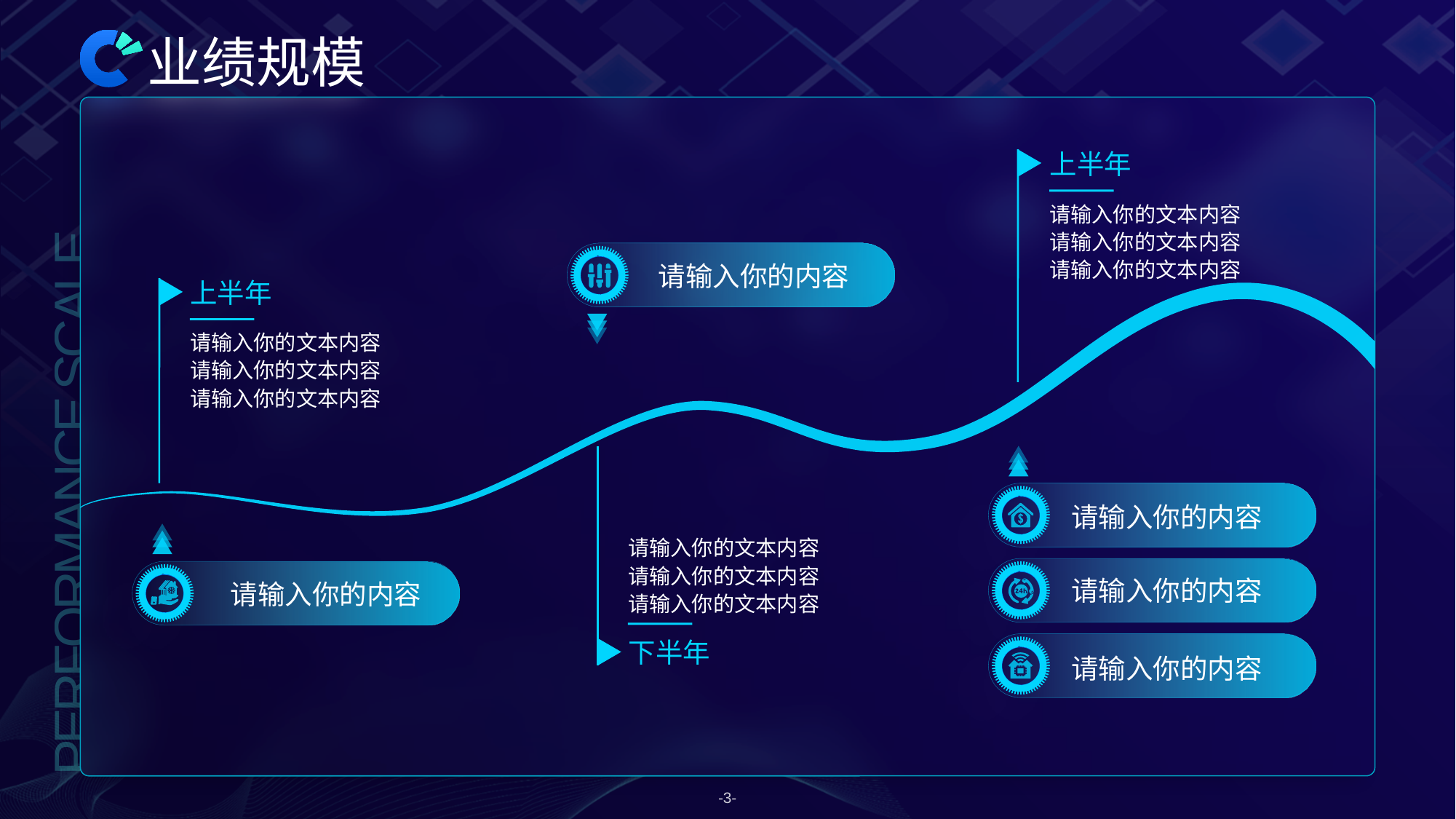

# 业绩规模

上半年

请输入你的文本内容
请输入你的文本内容
请输入你的文本内容
2022

请输入你的内容

上半年

请输入你的文本内容
请输入你的文本内容
请输入你的文本内容

PERFORMANCE SCALE

请输入你的内容

请输入你的文本内容
请输入你的文本内容
请输入你的文本内容

下半年

请输入你的内容
请输入你的内容

请输入你的内容

-3-